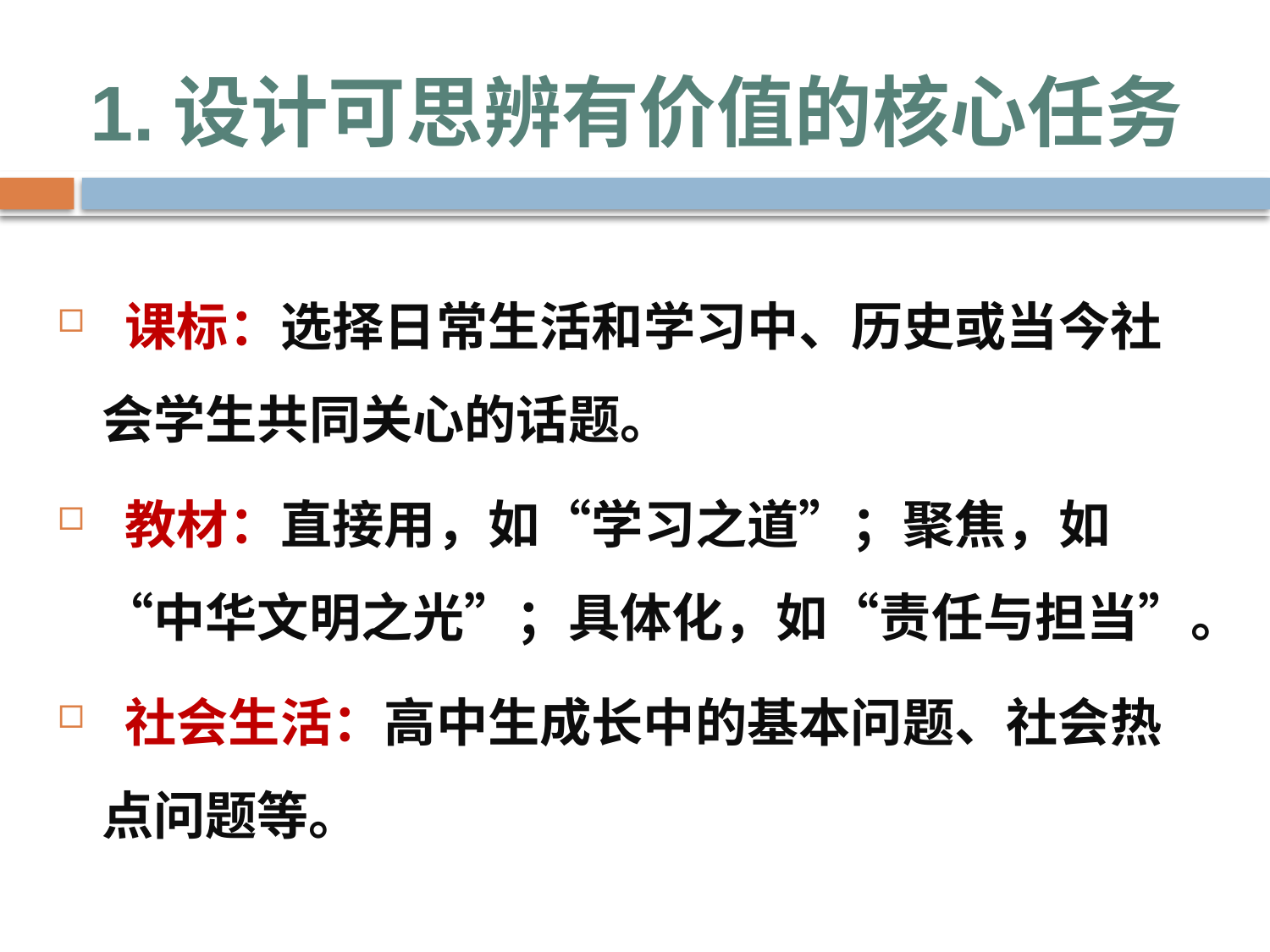

# 1.设计可思辨有价值的核心任务
 课标：选择日常生活和学习中、历史或当今社会学生共同关心的话题。
 教材：直接用，如“学习之道”；聚焦，如“中华文明之光”；具体化，如“责任与担当”。
 社会生活：高中生成长中的基本问题、社会热点问题等。